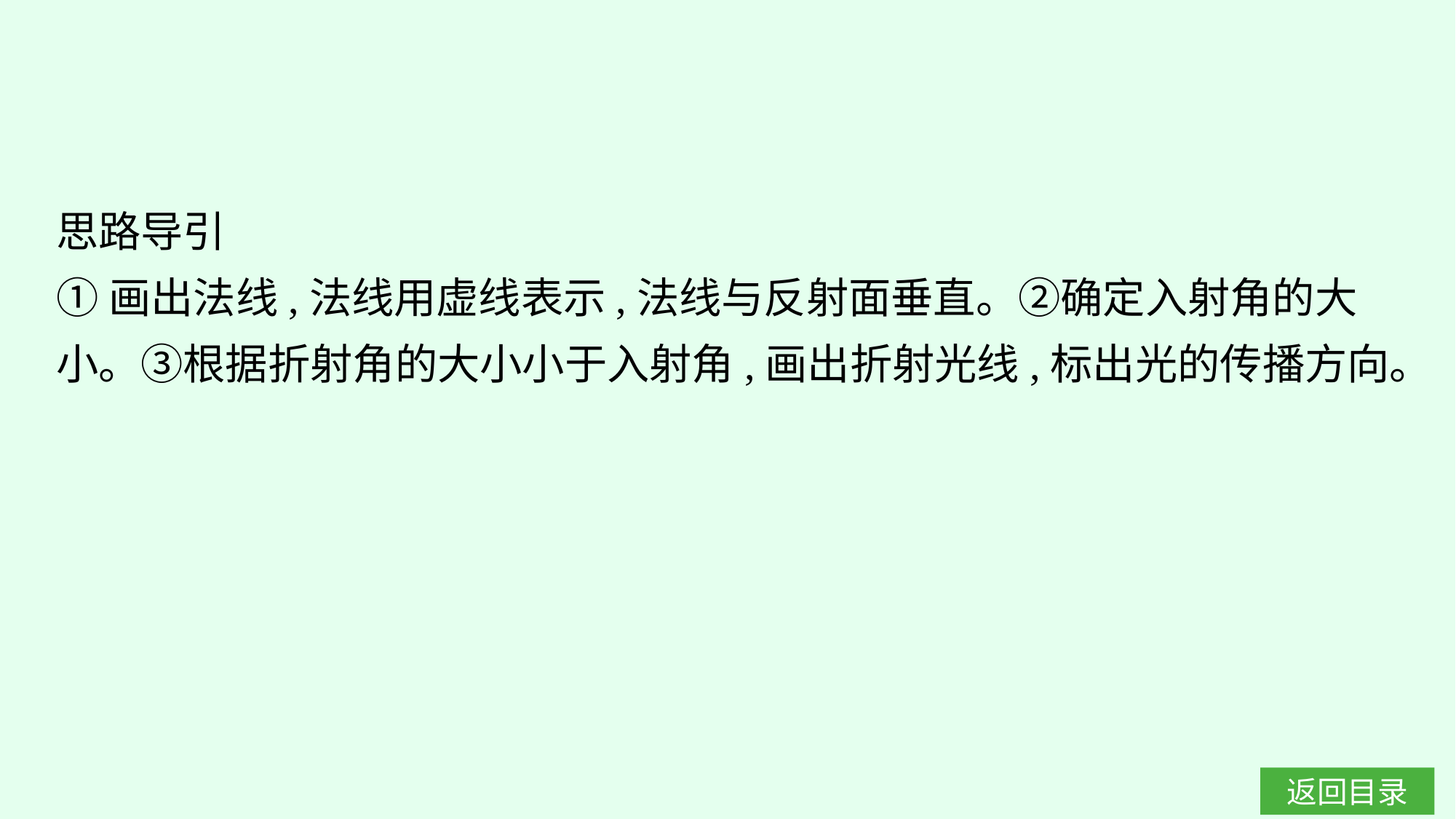

思路导引
①画出法线,法线用虚线表示,法线与反射面垂直。②确定入射角的大小。③根据折射角的大小小于入射角,画出折射光线,标出光的传播方向。